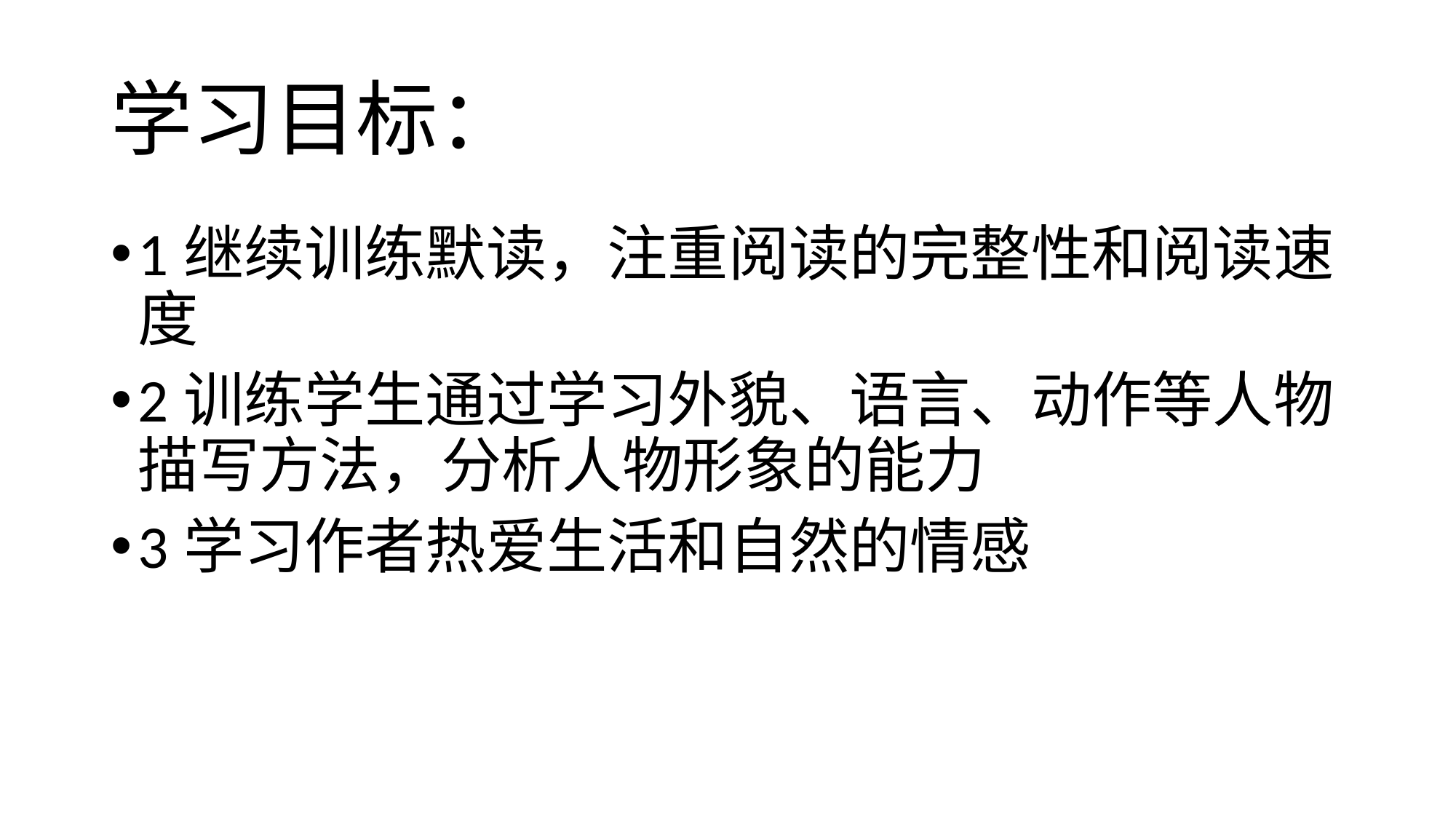

# 学习目标：
1继续训练默读，注重阅读的完整性和阅读速度
2训练学生通过学习外貌、语言、动作等人物描写方法，分析人物形象的能力
3学习作者热爱生活和自然的情感